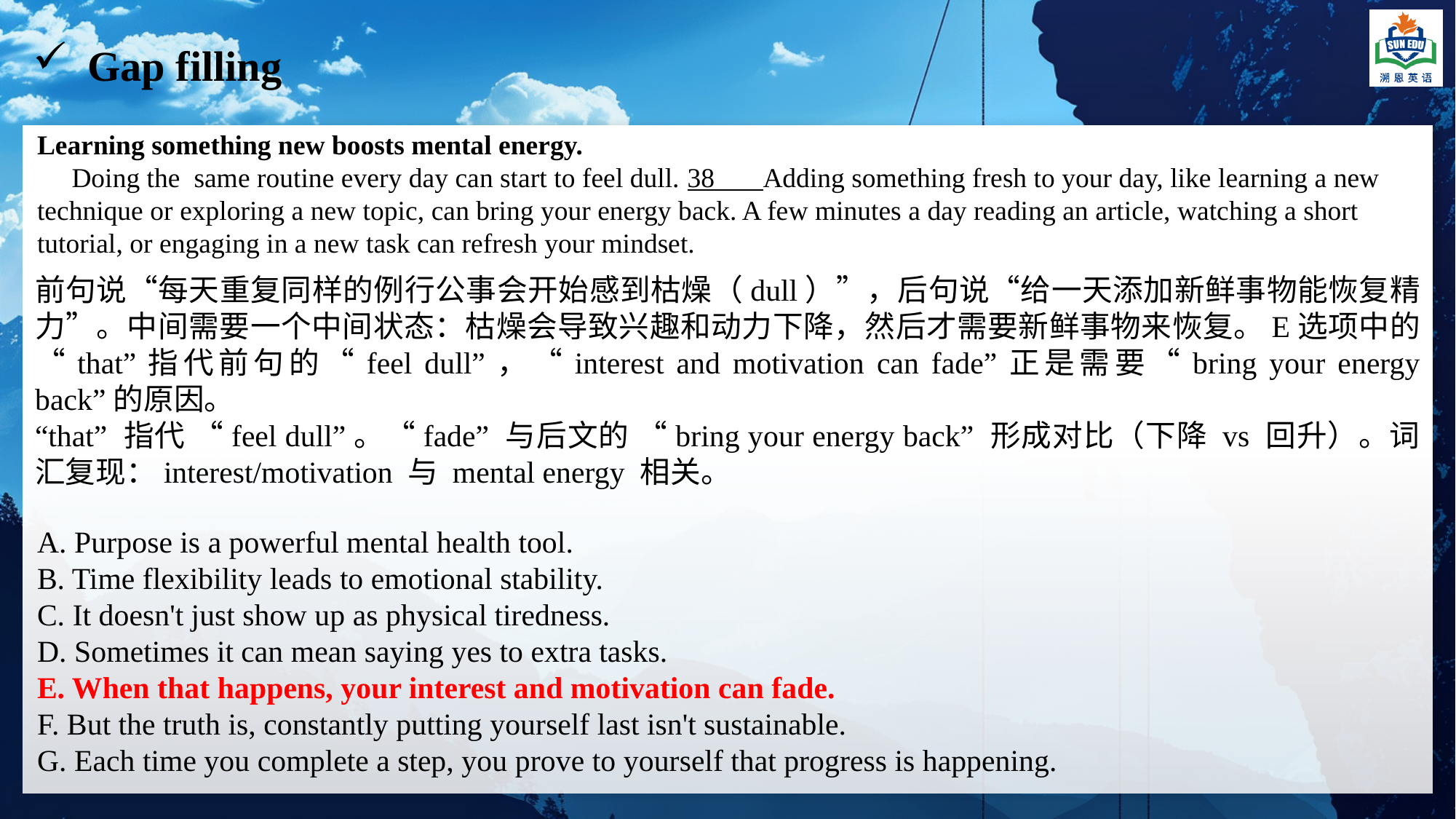

Gap filling
Learning something new boosts mental energy.
     Doing the  same routine every day can start to feel dull. 38       Adding something fresh to your day, like learning a new technique or exploring a new topic, can bring your energy back. A few minutes a day reading an article, watching a short tutorial, or engaging in a new task can refresh your mindset.
前句说“每天重复同样的例行公事会开始感到枯燥（dull）”，后句说“给一天添加新鲜事物能恢复精力”。中间需要一个中间状态：枯燥会导致兴趣和动力下降，然后才需要新鲜事物来恢复。E选项中的“that”指代前句的“feel dull”，“interest and motivation can fade”正是需要“bring your energy back”的原因。
“that” 指代 “feel dull”。“fade” 与后文的 “bring your energy back” 形成对比（下降 vs 回升）。词汇复现：interest/motivation 与 mental energy 相关。
A. Purpose is a powerful mental health tool.
B. Time flexibility leads to emotional stability.
C. It doesn't just show up as physical tiredness.
D. Sometimes it can mean saying yes to extra tasks.
E. When that happens, your interest and motivation can fade.
F. But the truth is, constantly putting yourself last isn't sustainable.
G. Each time you complete a step, you prove to yourself that progress is happening.